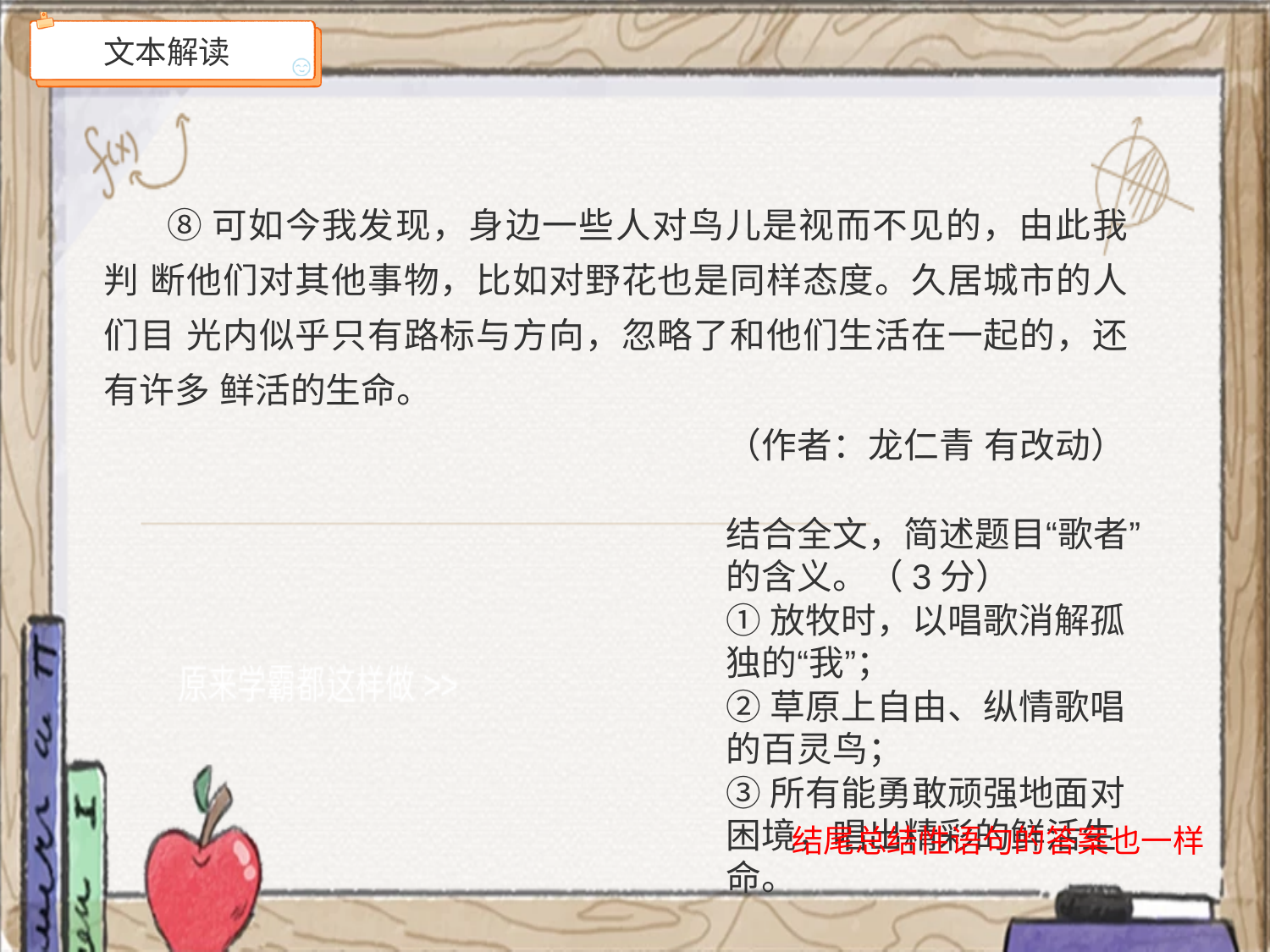

文本解读
# ⑧可如今我发现，身边一些人对鸟儿是视而不见的，由此我判 断他们对其他事物，比如对野花也是同样态度。久居城市的人们目 光内似乎只有路标与方向，忽略了和他们生活在一起的，还有许多 鲜活的生命。
（作者：龙仁青 有改动）

结合全文，简述题目“歌者”的含义。（3分）
①放牧时，以唱歌消解孤独的“我”；
②草原上自由、纵情歌唱的百灵鸟；
③所有能勇敢顽强地面对困境，唱出精彩的鲜活生命。
结尾总结性语句的答案也一样